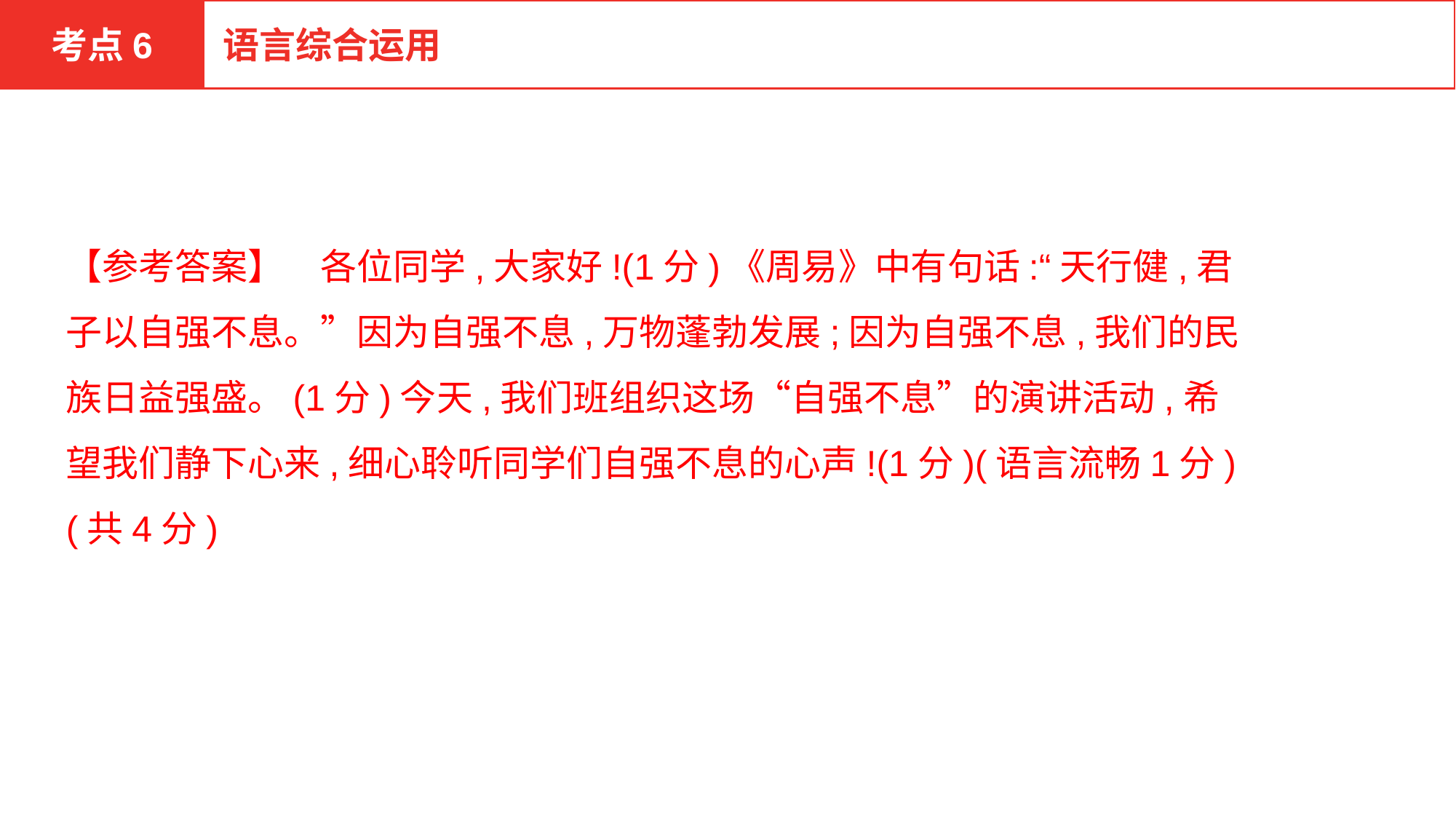

考点6
语言综合运用
【参考答案】　各位同学,大家好!(1分)《周易》中有句话:“天行健,君子以自强不息。”因为自强不息,万物蓬勃发展;因为自强不息,我们的民族日益强盛。(1分)今天,我们班组织这场“自强不息”的演讲活动,希望我们静下心来,细心聆听同学们自强不息的心声!(1分)(语言流畅1分)(共4分)